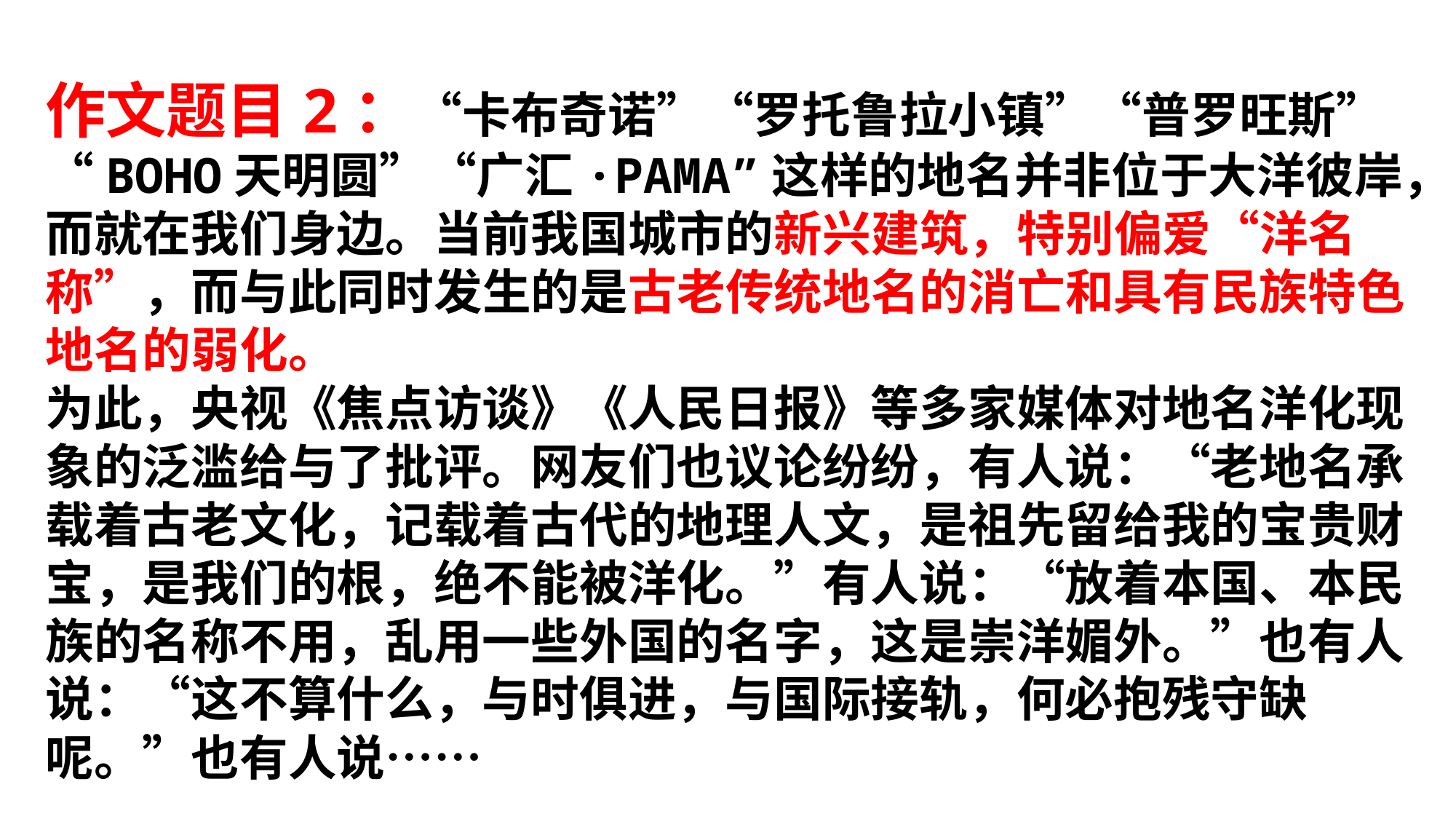

作文题目2：“卡布奇诺”“罗托鲁拉小镇”“普罗旺斯”“BOHO天明圆”“广汇·PAMA”这样的地名并非位于大洋彼岸，而就在我们身边。当前我国城市的新兴建筑，特别偏爱“洋名称”，而与此同时发生的是古老传统地名的消亡和具有民族特色地名的弱化。
为此，央视《焦点访谈》《人民日报》等多家媒体对地名洋化现象的泛滥给与了批评。网友们也议论纷纷，有人说：“老地名承载着古老文化，记载着古代的地理人文，是祖先留给我的宝贵财宝，是我们的根，绝不能被洋化。”有人说：“放着本国、本民族的名称不用，乱用一些外国的名字，这是崇洋媚外。”也有人说：“这不算什么，与时俱进，与国际接轨，何必抱残守缺呢。”也有人说……